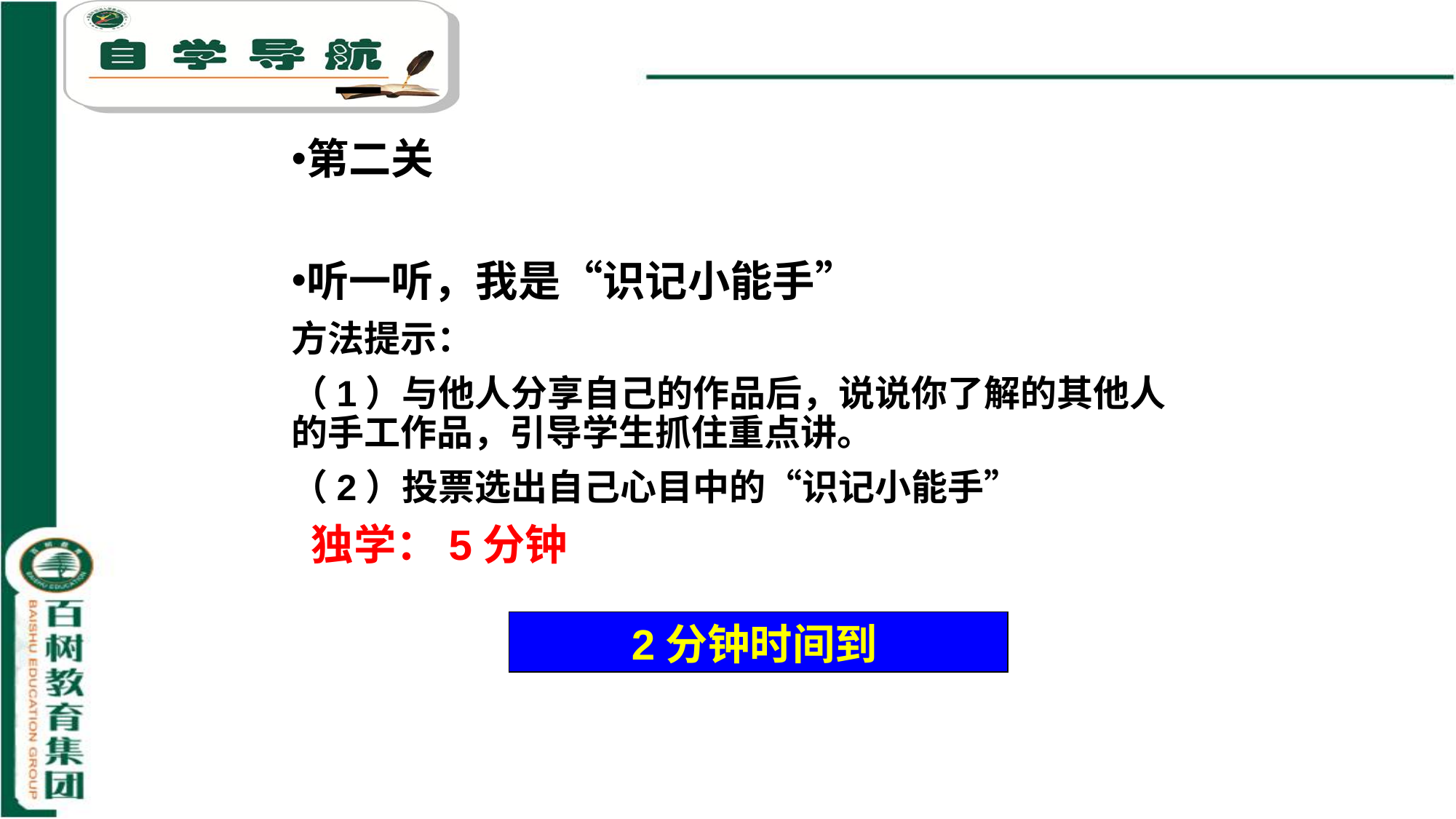

一
第二关

听一听，我是“识记小能手”
方法提示：
（1）与他人分享自己的作品后，说说你了解的其他人的手工作品，引导学生抓住重点讲。
（2）投票选出自己心目中的“识记小能手”
 独学：5分钟

倒  计   时
2分钟时间到